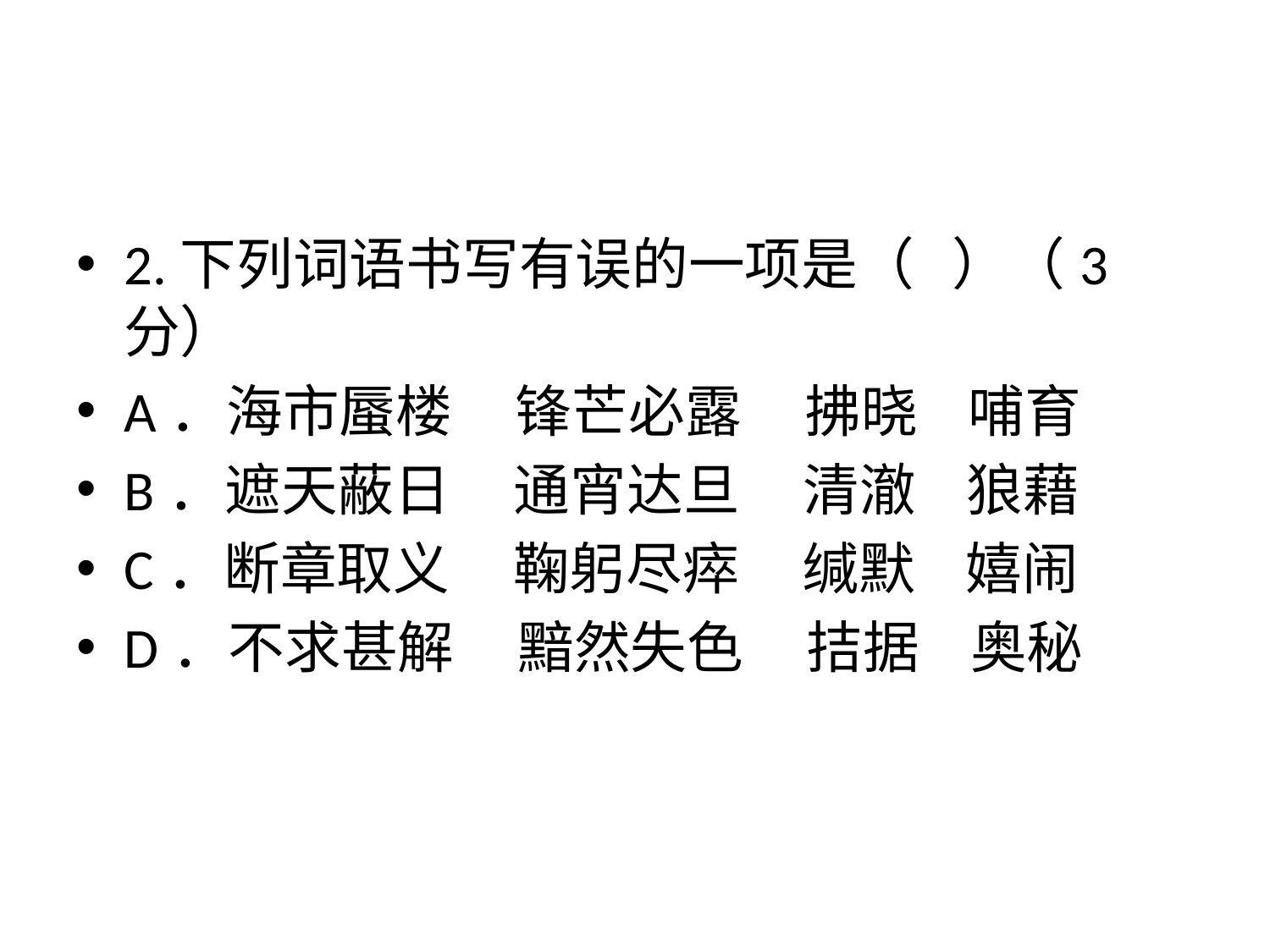

2.下列词语书写有误的一项是（   ）（3分）
A．海市蜃楼     锋芒必露     拂晓    哺育
B．遮天蔽日     通宵达旦     清澈    狼藉
C．断章取义     鞠躬尽瘁     缄默    嬉闹
D．不求甚解     黯然失色     拮据    奥秘